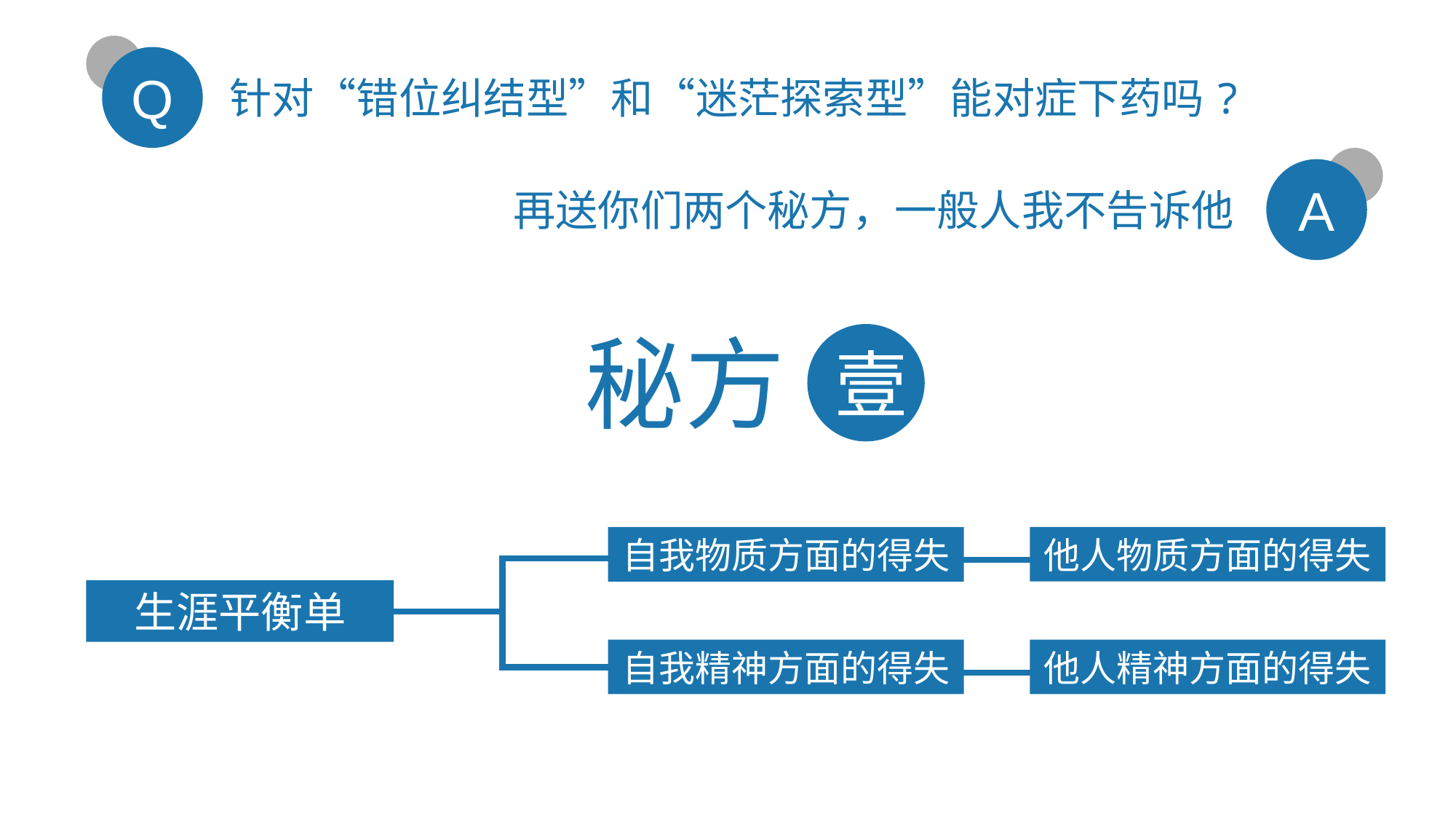

Q
针对“错位纠结型”和“迷茫探索型”能对症下药吗?

A
再送你们两个秘方，一般人我不告诉他
秘方
壹
他人物质方面的得失
自我物质方面的得失
生涯平衡单
自我精神方面的得失
他人精神方面的得失